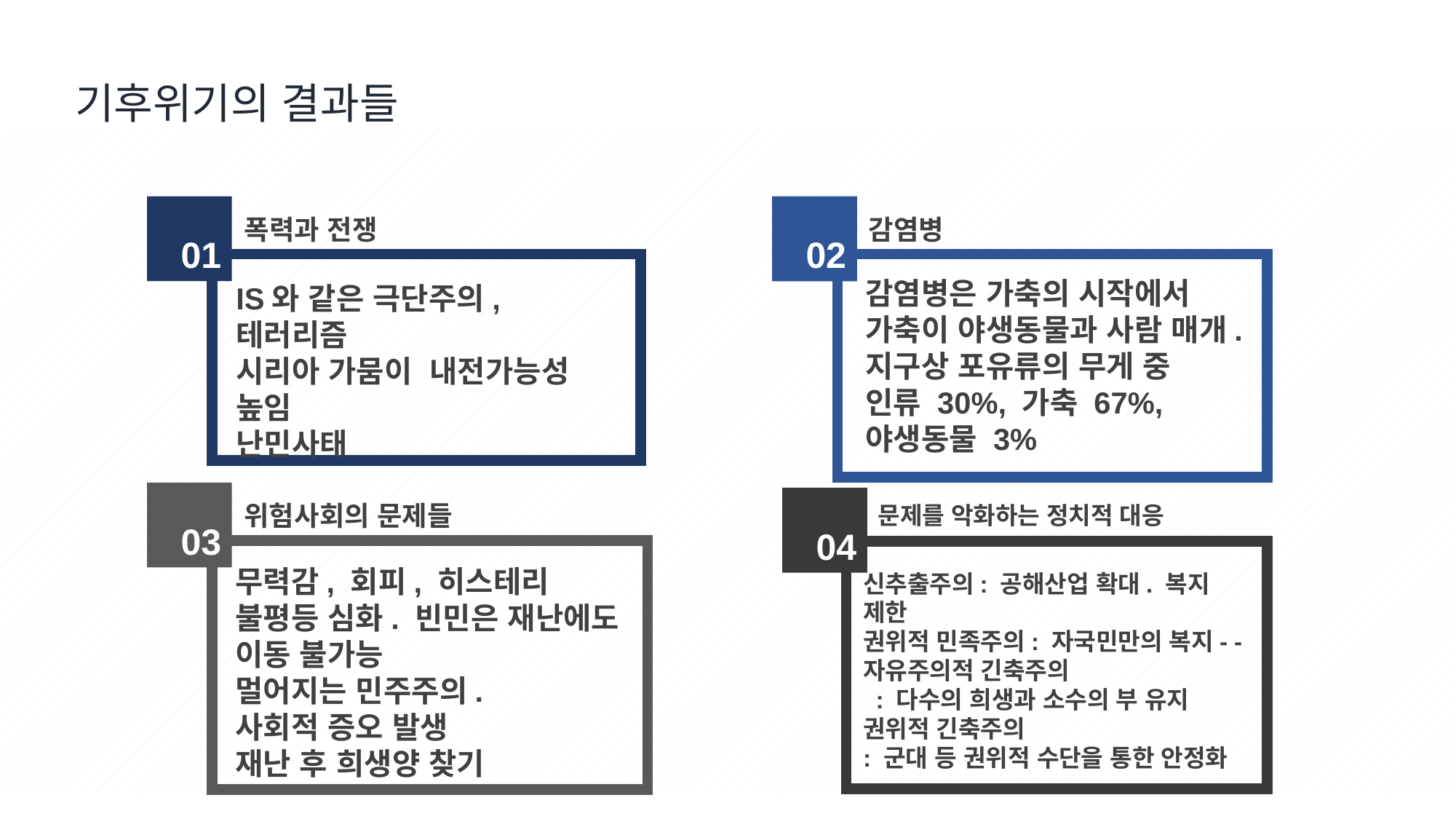

기후위기의 결과들

01

폭력과 전쟁
IS와 같은 극단주의, 테러리즘
시리아 가뭄이  내전가능성 높임
난민사태

02

감염병
감염병은 가축의 시작에서
가축이 야생동물과 사람 매개.
지구상 포유류의 무게 중
인류 30%, 가축 67%, 야생동물 3%
03

위험사회의 문제들
무력감, 회피, 히스테리
불평등 심화. 빈민은 재난에도
이동 불가능
멀어지는 민주주의.
사회적 증오 발생
재난 후 희생양 찾기
04

문제를 악화하는 정치적 대응
신추출주의: 공해산업 확대. 복지 제한
권위적 민족주의: 자국민만의 복지- -자유주의적 긴축주의
 : 다수의 희생과 소수의 부 유지
권위적 긴축주의
: 군대 등 권위적 수단을 통한 안정화